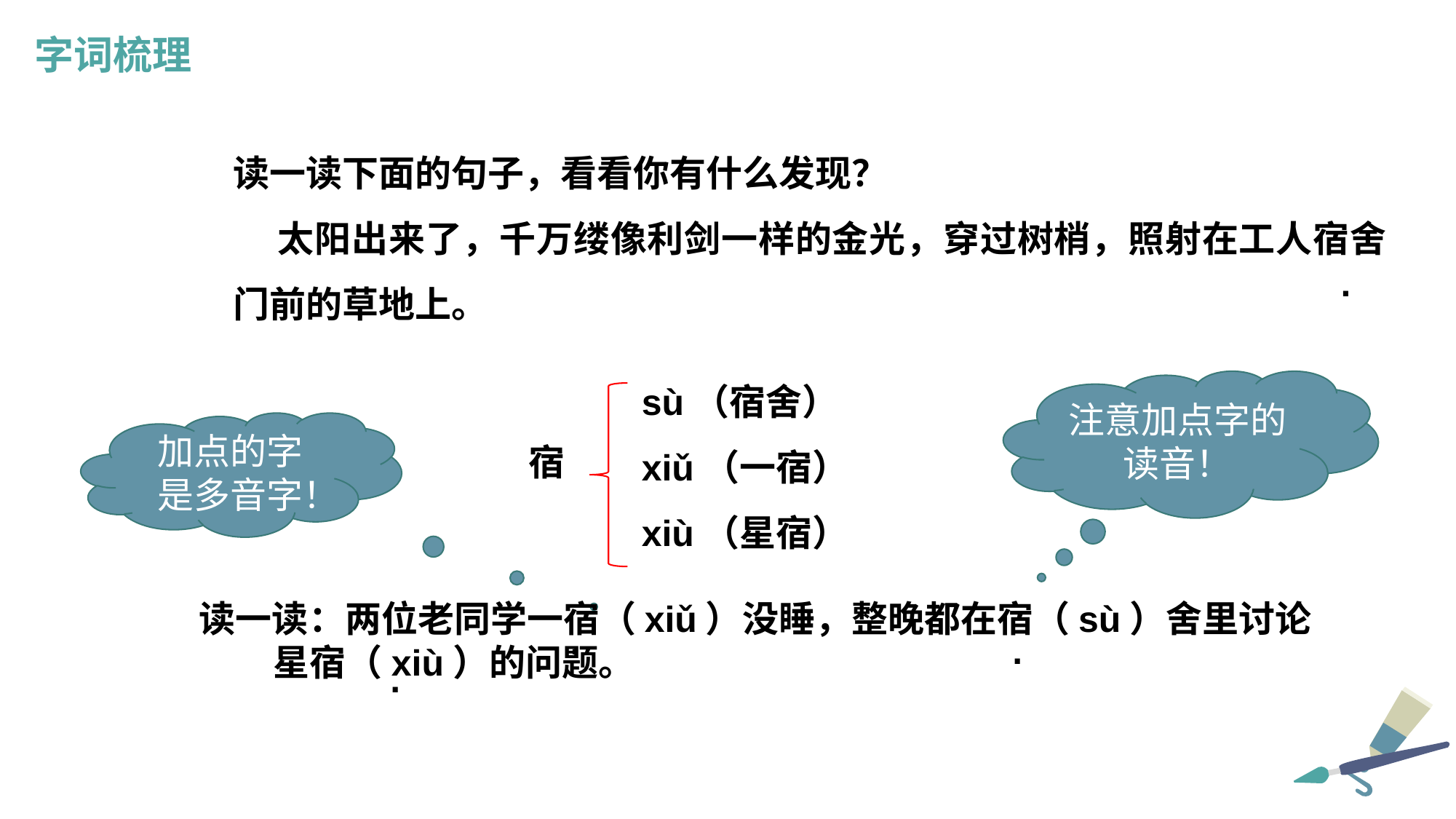

字词梳理
读一读下面的句子，看看你有什么发现？
    太阳出来了，千万缕像利剑一样的金光，穿过树梢，照射在工人宿舍门前的草地上。
.
sù（宿舍）
xiǔ（一宿）
xiù（星宿）
注意加点字的读音！

加点的字是多音字！
宿
读一读：两位老同学一宿（xiǔ）没睡，整晚都在宿（sù）舍里讨论
        星宿（xiù）的问题。
.
.
.